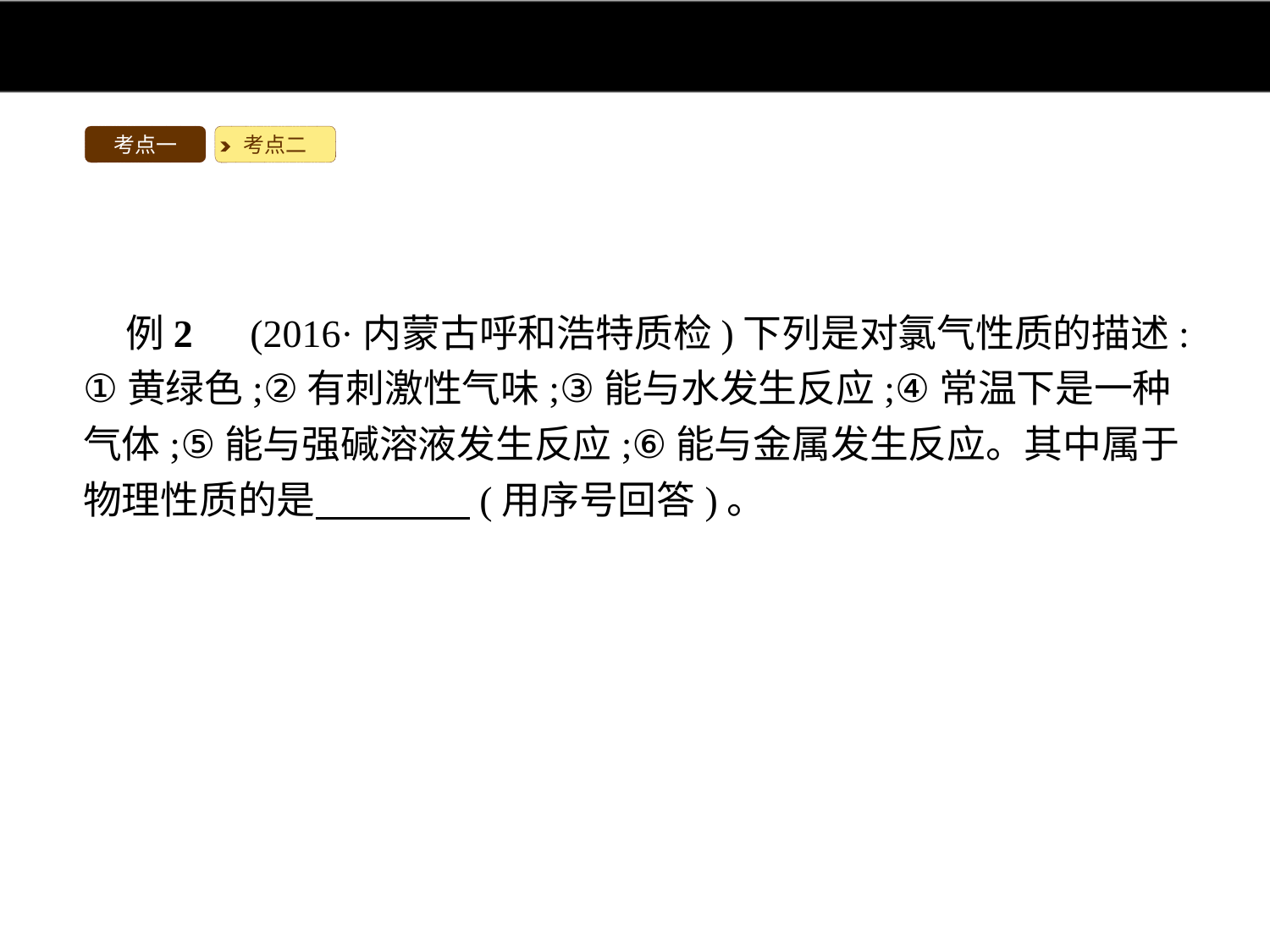

考点一
考点二

例2　(2016·内蒙古呼和浩特质检)下列是对氯气性质的描述:①黄绿色;②有刺激性气味;③能与水发生反应;④常温下是一种气体;⑤能与强碱溶液发生反应;⑥能与金属发生反应。其中属于物理性质的是　　　　(用序号回答)。
解析:物理性质是不需要发生化学变化就表现出来的性质,如颜色、状态、气味等,故题述①②④描述的都是物理性质。
答案:①②④